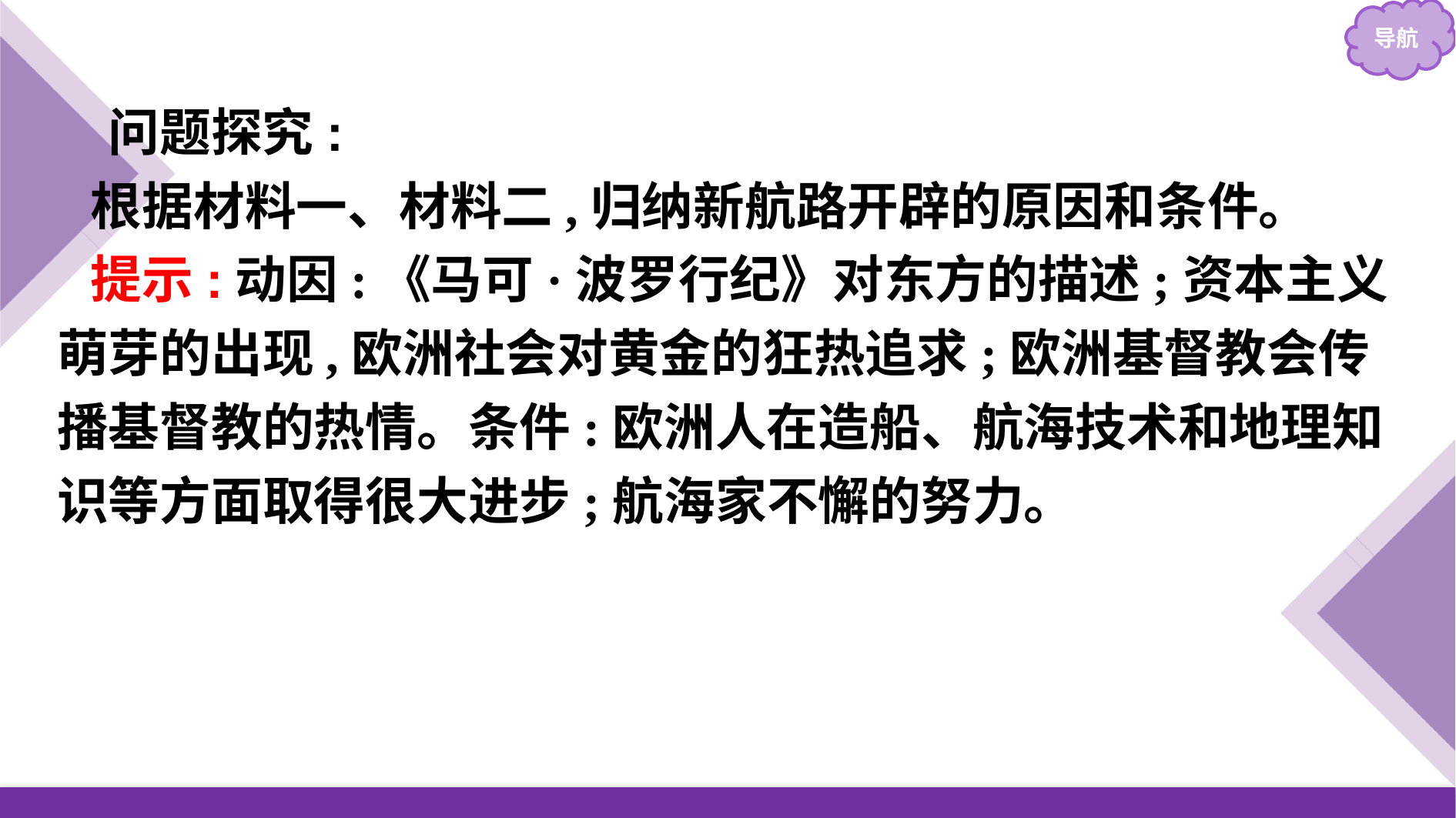

问题探究:
根据材料一、材料二,归纳新航路开辟的原因和条件。
提示:动因:《马可·波罗行纪》对东方的描述;资本主义萌芽的出现,欧洲社会对黄金的狂热追求;欧洲基督教会传播基督教的热情。条件:欧洲人在造船、航海技术和地理知识等方面取得很大进步;航海家不懈的努力。